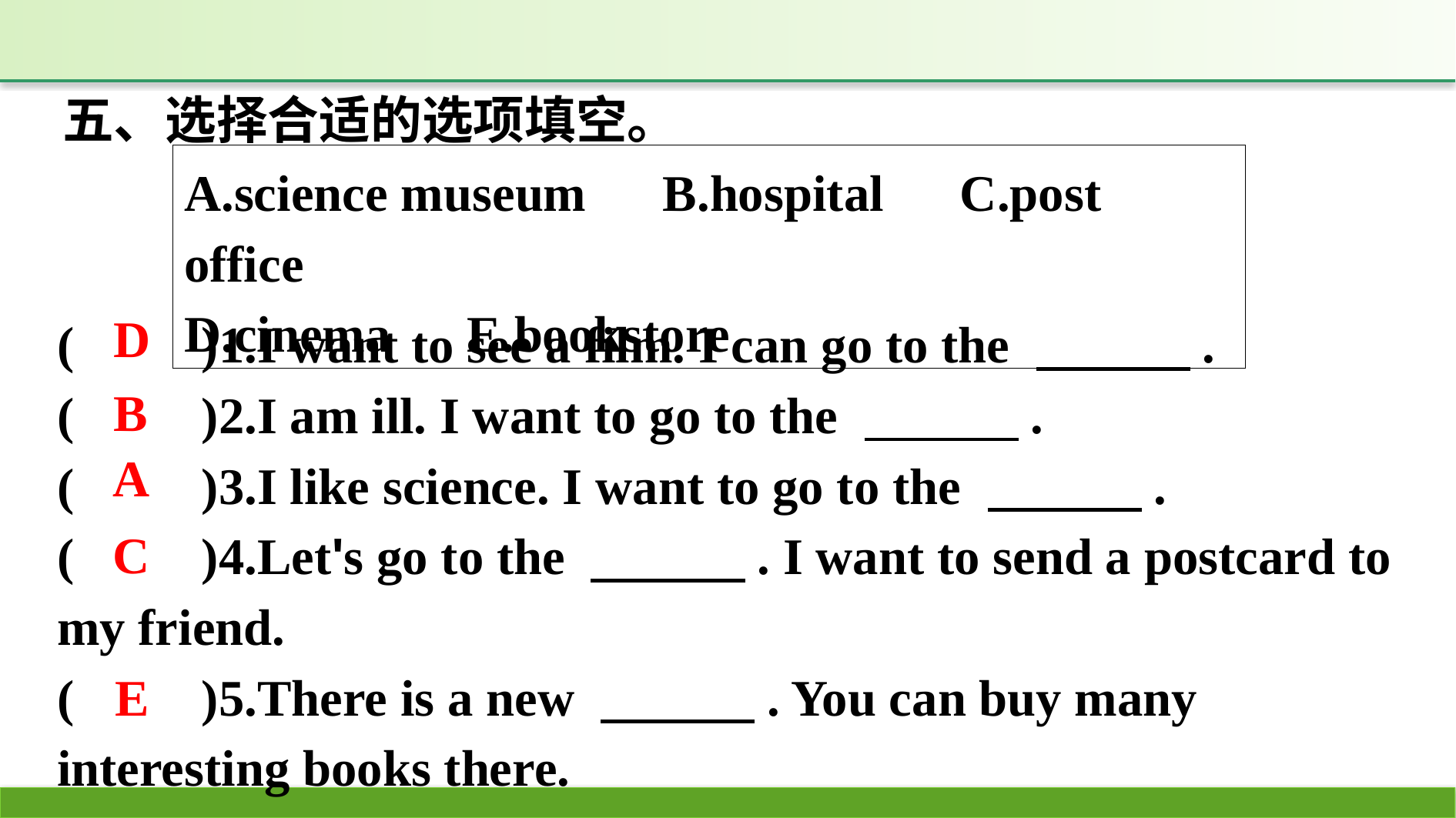

五、选择合适的选项填空。
A.science museum　B.hospital　C.post office
D.cinema　E.bookstore
(　　)1.I want to see a film. I can go to the 　　　.
(　　)2.I am ill. I want to go to the 　　　.
(　　)3.I like science. I want to go to the 　　　.
(　　)4.Let's go to the 　　　. I want to send a postcard to my friend.
(　　)5.There is a new 　　　. You can buy many interesting books there.
D
B
A
C
E